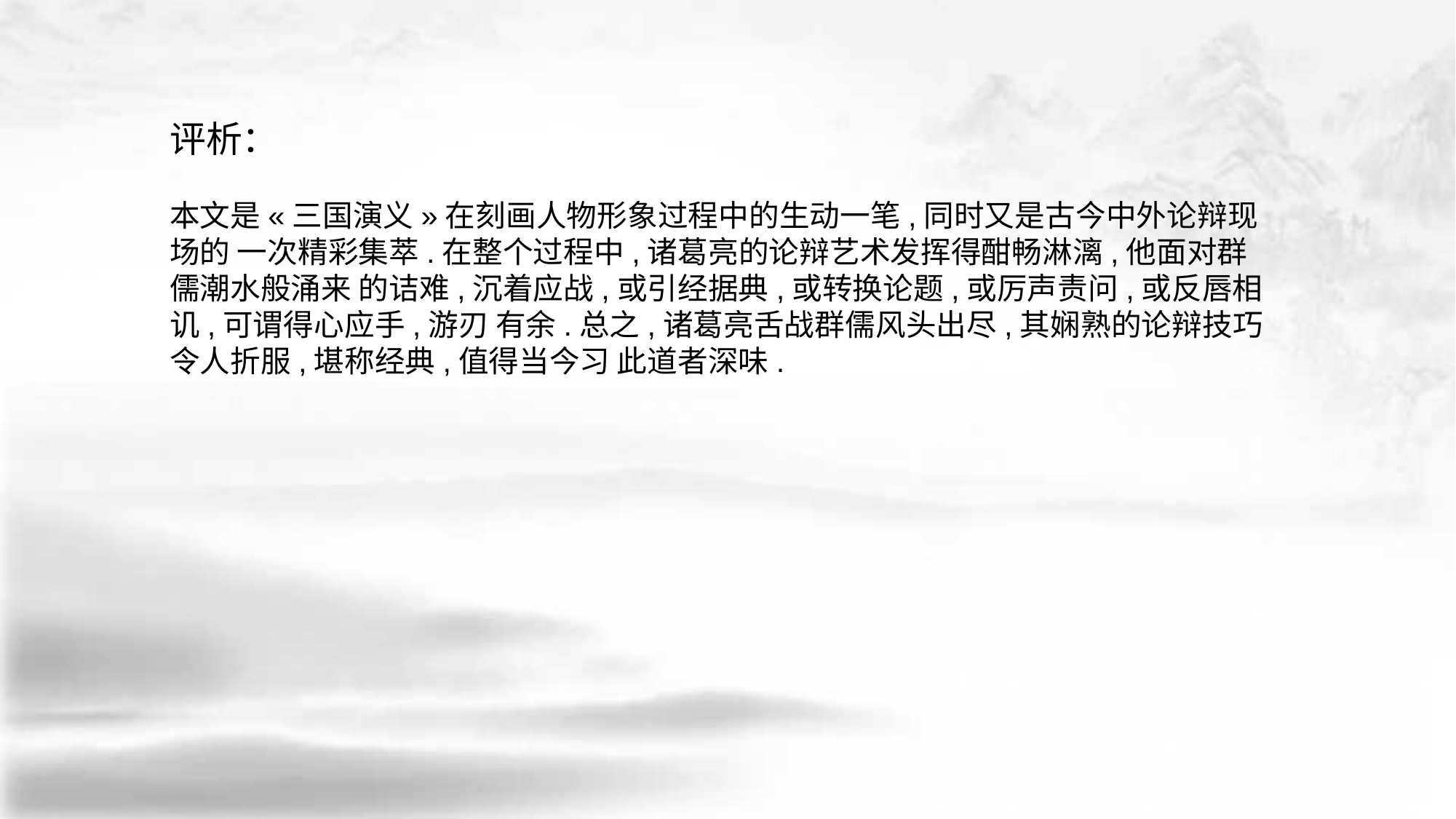

评析：

本文是«三国演义»在刻画人物形象过程中的生动一笔,同时又是古今中外论辩现场的 一次精彩集萃.在整个过程中,诸葛亮的论辩艺术发挥得酣畅淋漓,他面对群儒潮水般涌来 的诘难,沉着应战,或引经据典,或转换论题,或厉声责问,或反唇相讥,可谓得心应手,游刃 有余.总之,诸葛亮舌战群儒风头出尽,其娴熟的论辩技巧令人折服,堪称经典,值得当今习 此道者深味.